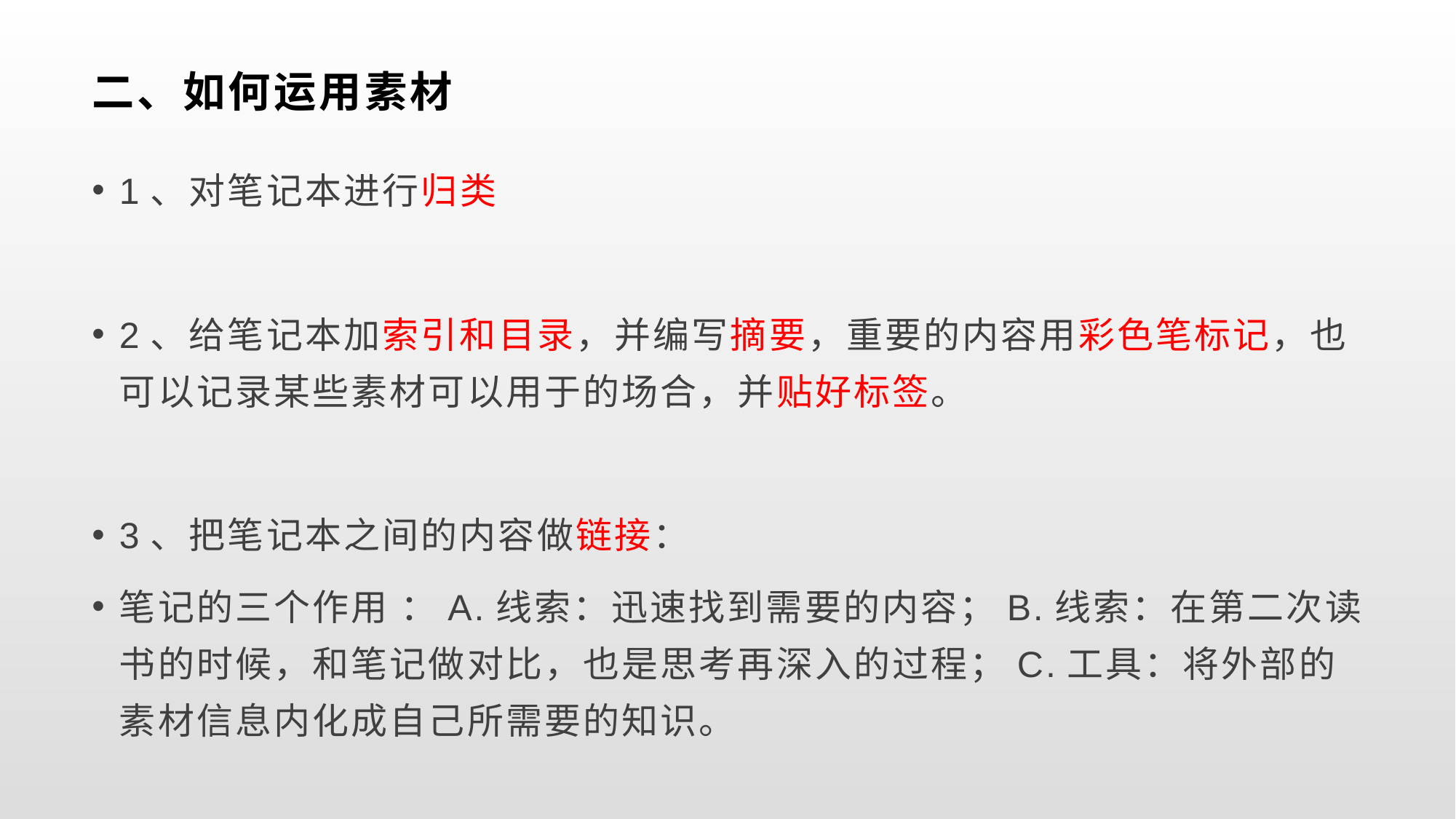

# 二、如何运用素材
1、对笔记本进行归类

2、给笔记本加索引和目录，并编写摘要，重要的内容用彩色笔标记，也可以记录某些素材可以用于的场合，并贴好标签。

3、把笔记本之间的内容做链接：
笔记的三个作用 ：A.线索：迅速找到需要的内容；B.线索：在第二次读书的时候，和笔记做对比，也是思考再深入的过程；C.工具：将外部的素材信息内化成自己所需要的知识。